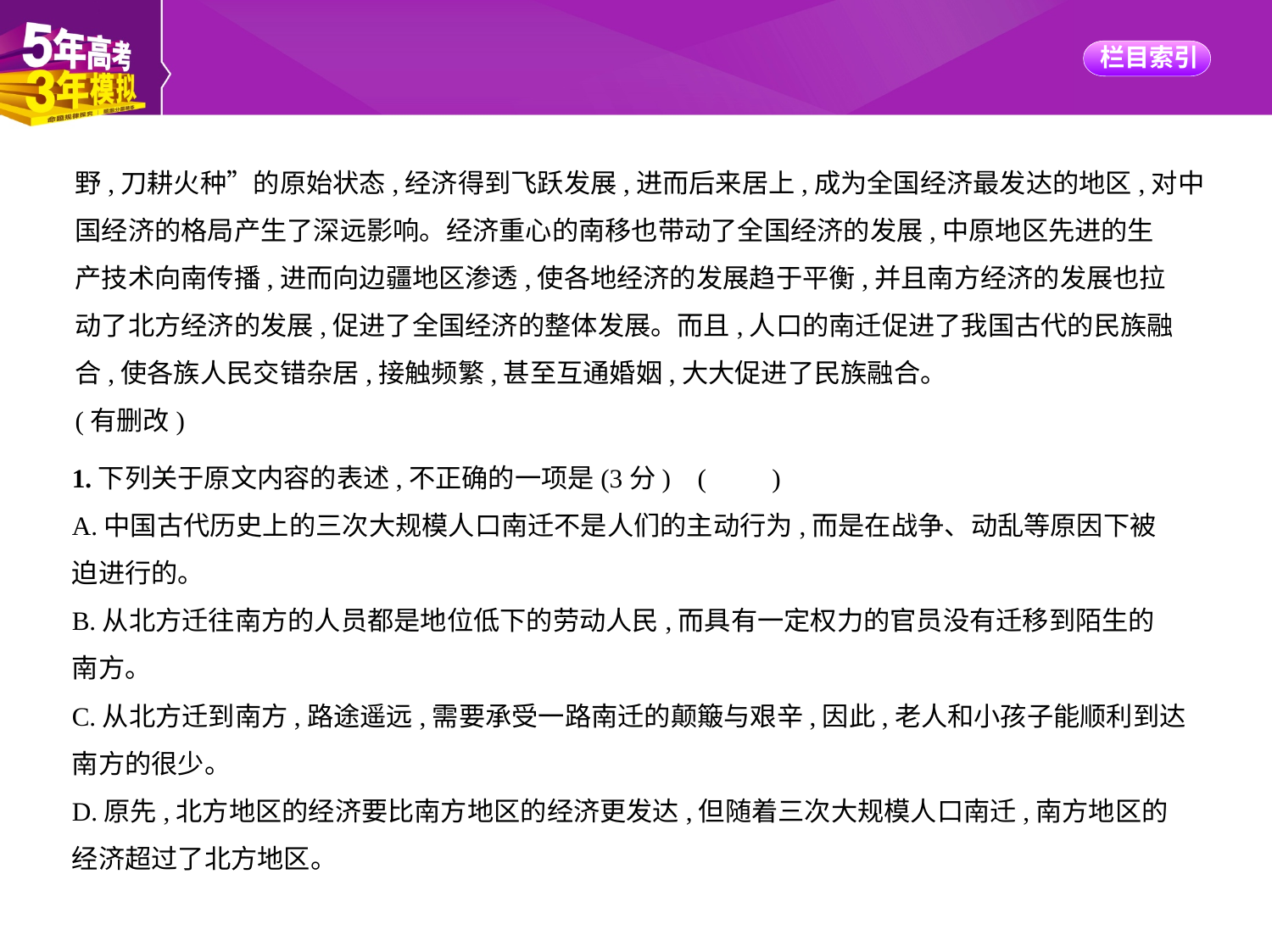

野,刀耕火种”的原始状态,经济得到飞跃发展,进而后来居上,成为全国经济最发达的地区,对中
国经济的格局产生了深远影响。经济重心的南移也带动了全国经济的发展,中原地区先进的生
产技术向南传播,进而向边疆地区渗透,使各地经济的发展趋于平衡,并且南方经济的发展也拉
动了北方经济的发展,促进了全国经济的整体发展。而且,人口的南迁促进了我国古代的民族融
合,使各族人民交错杂居,接触频繁,甚至互通婚姻,大大促进了民族融合。
(有删改)
1.下列关于原文内容的表述,不正确的一项是(3分) (　　)
A.中国古代历史上的三次大规模人口南迁不是人们的主动行为,而是在战争、动乱等原因下被
迫进行的。
B.从北方迁往南方的人员都是地位低下的劳动人民,而具有一定权力的官员没有迁移到陌生的
南方。
C.从北方迁到南方,路途遥远,需要承受一路南迁的颠簸与艰辛,因此,老人和小孩子能顺利到达
南方的很少。
D.原先,北方地区的经济要比南方地区的经济更发达,但随着三次大规模人口南迁,南方地区的
经济超过了北方地区。